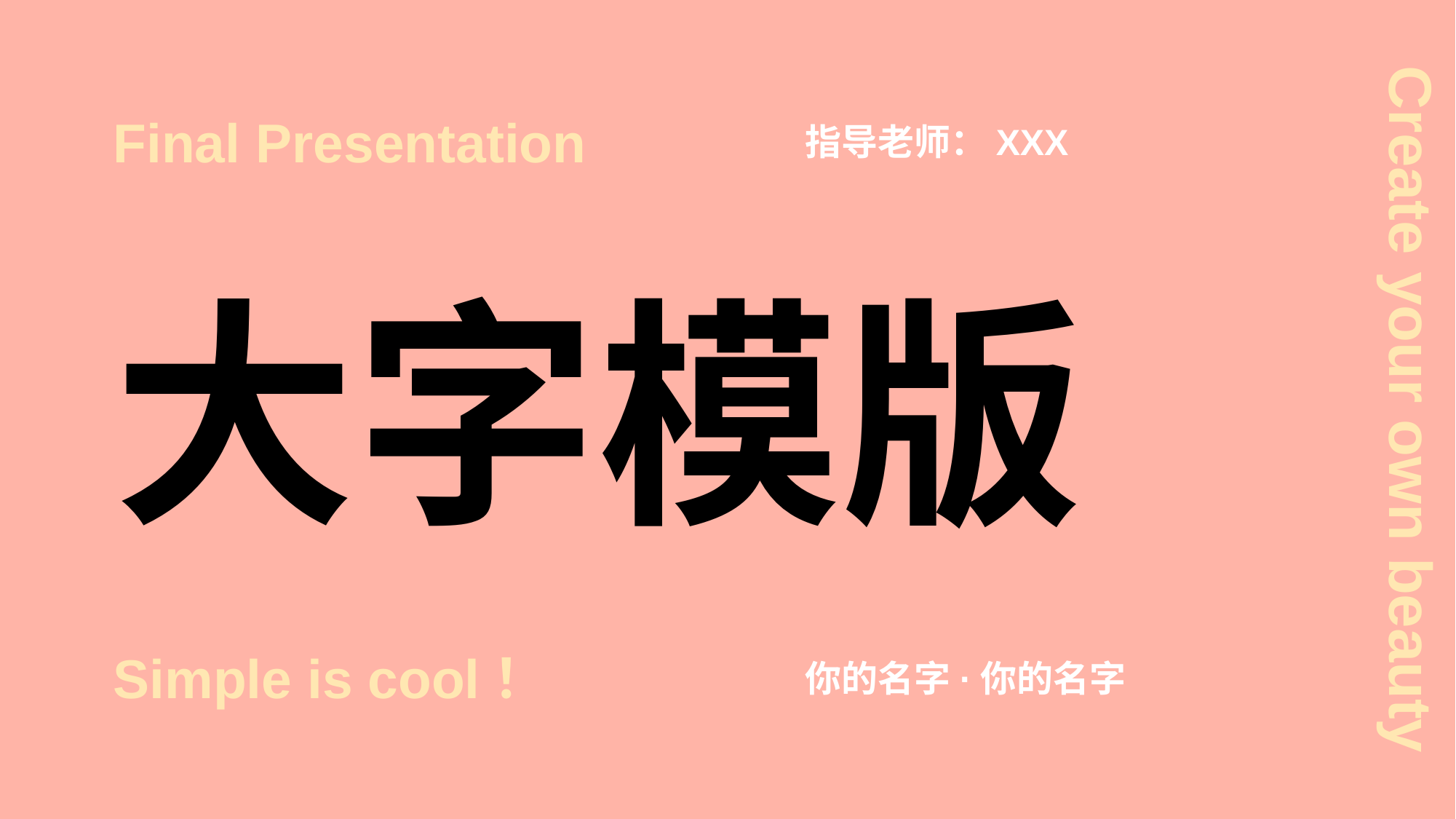

Final Presentation
指导老师：XXX
大字模版
Create your own beauty
Simple is cool！
你的名字·你的名字